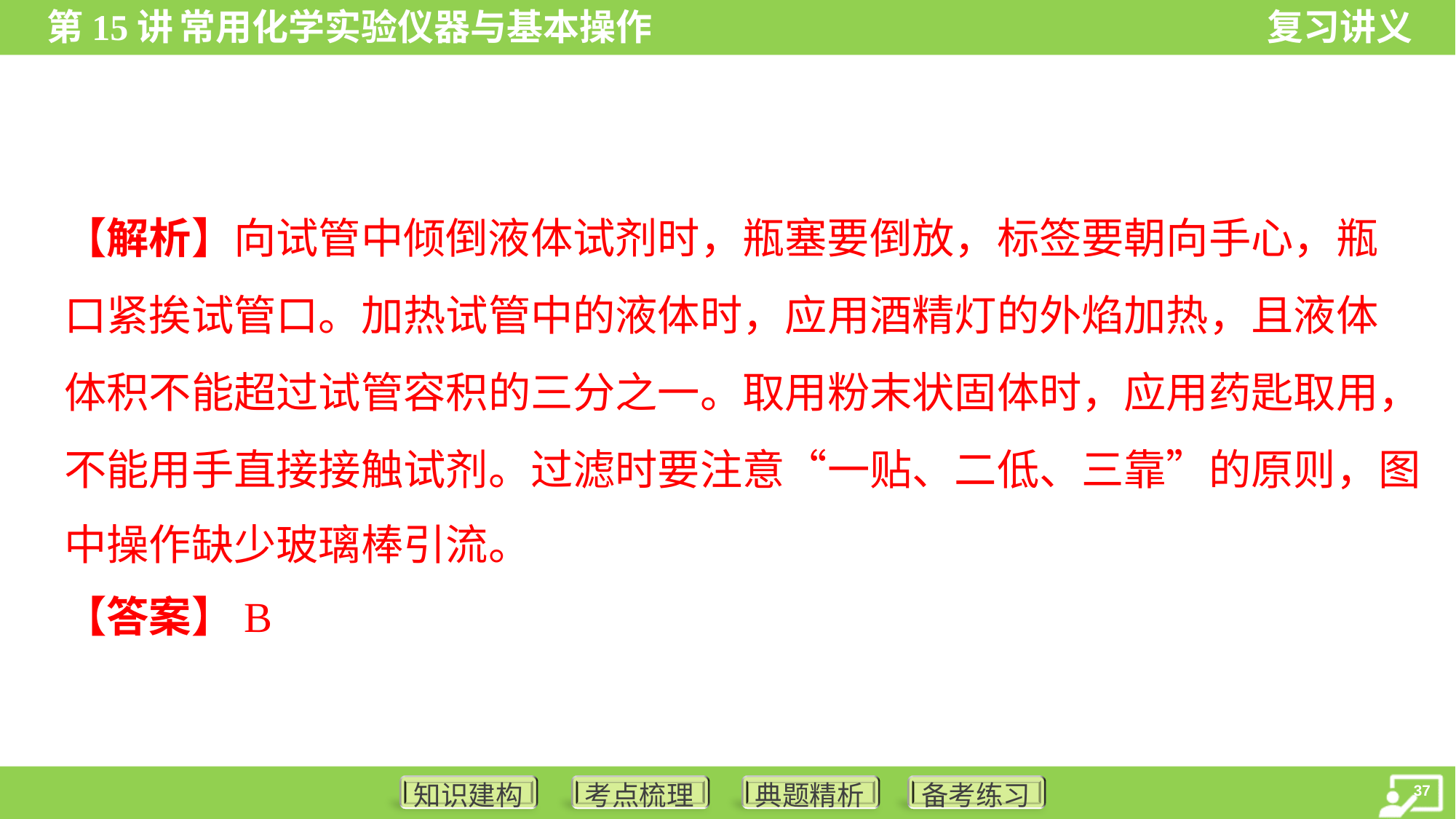

【解析】向试管中倾倒液体试剂时，瓶塞要倒放，标签要朝向手心，瓶
口紧挨试管口。加热试管中的液体时，应用酒精灯的外焰加热，且液体
体积不能超过试管容积的三分之一。取用粉末状固体时，应用药匙取用，
不能用手直接接触试剂。过滤时要注意“一贴、二低、三靠”的原则，图
中操作缺少玻璃棒引流。
【答案】B